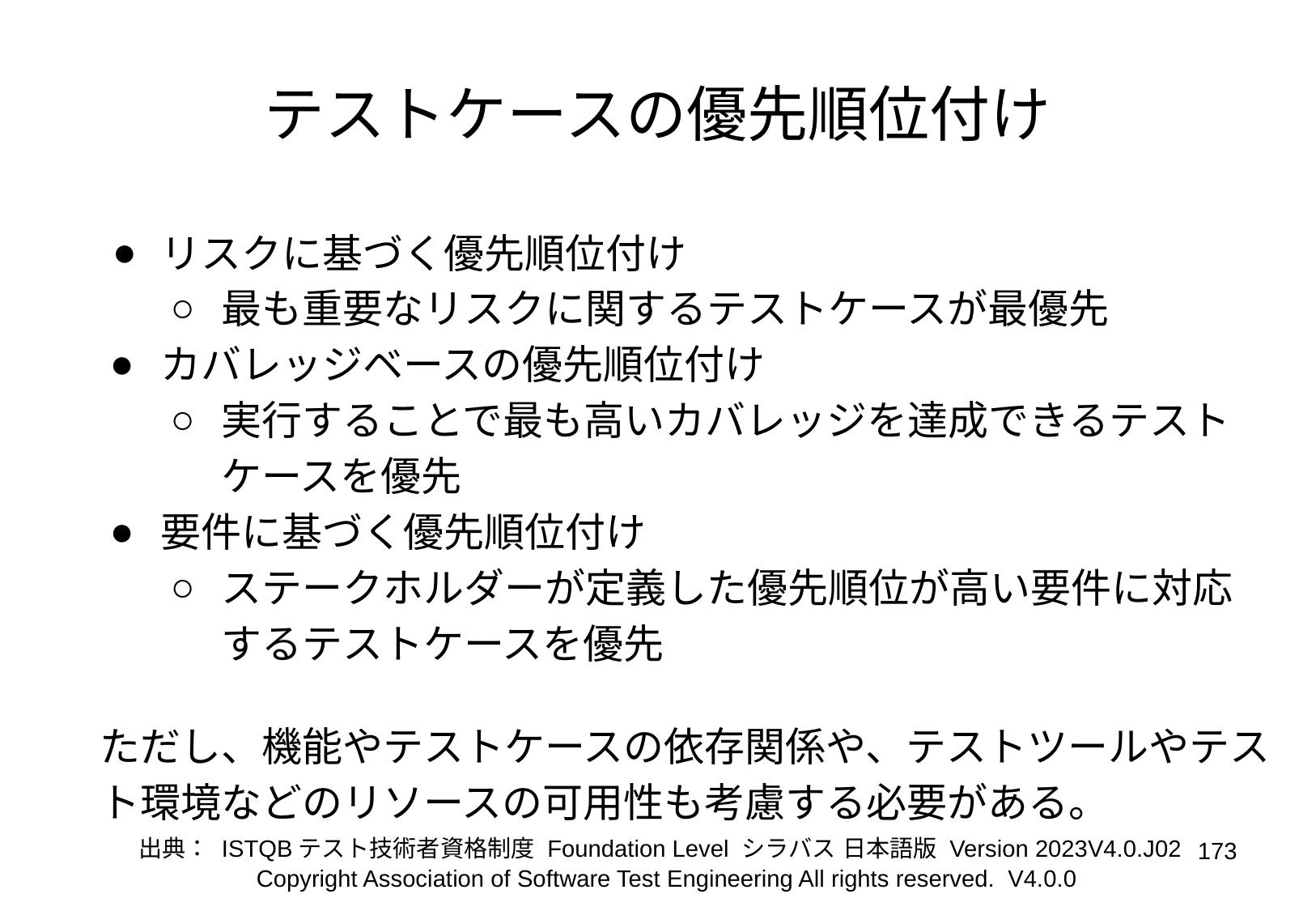

# テストケースの優先順位付け
リスクに基づく優先順位付け
最も重要なリスクに関するテストケースが最優先
カバレッジベースの優先順位付け
実行することで最も高いカバレッジを達成できるテストケースを優先
要件に基づく優先順位付け
ステークホルダーが定義した優先順位が高い要件に対応するテストケースを優先
ただし、機能やテストケースの依存関係や、テストツールやテスト環境などのリソースの可用性も考慮する必要がある。
出典： ISTQBテスト技術者資格制度 Foundation Level シラバス 日本語版 Version 2023V4.0.J02
173
Copyright Association of Software Test Engineering All rights reserved.  V4.0.0